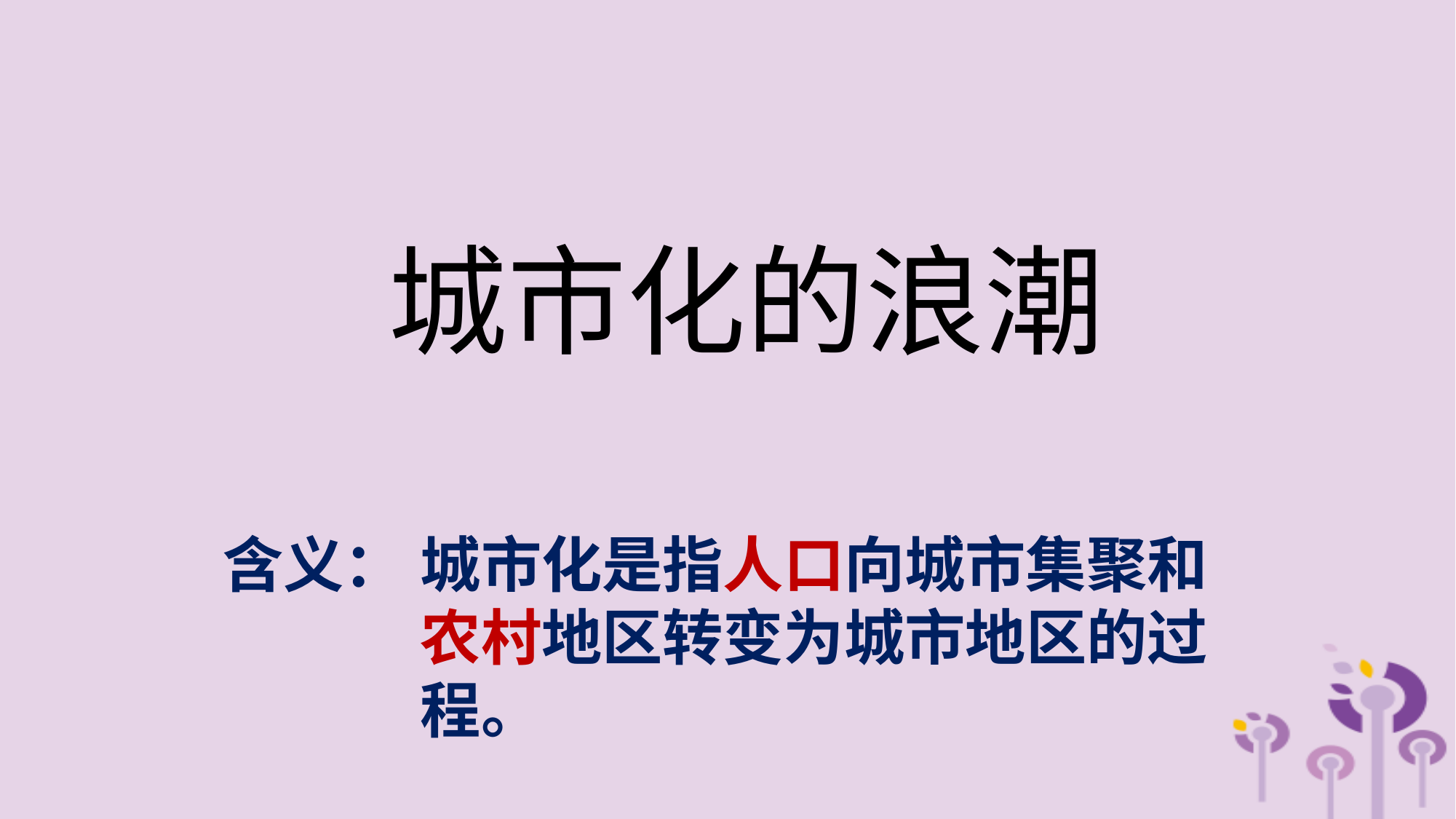

# 城市化的浪潮
含义：
城市化是指人口向城市集聚和农村地区转变为城市地区的过程。